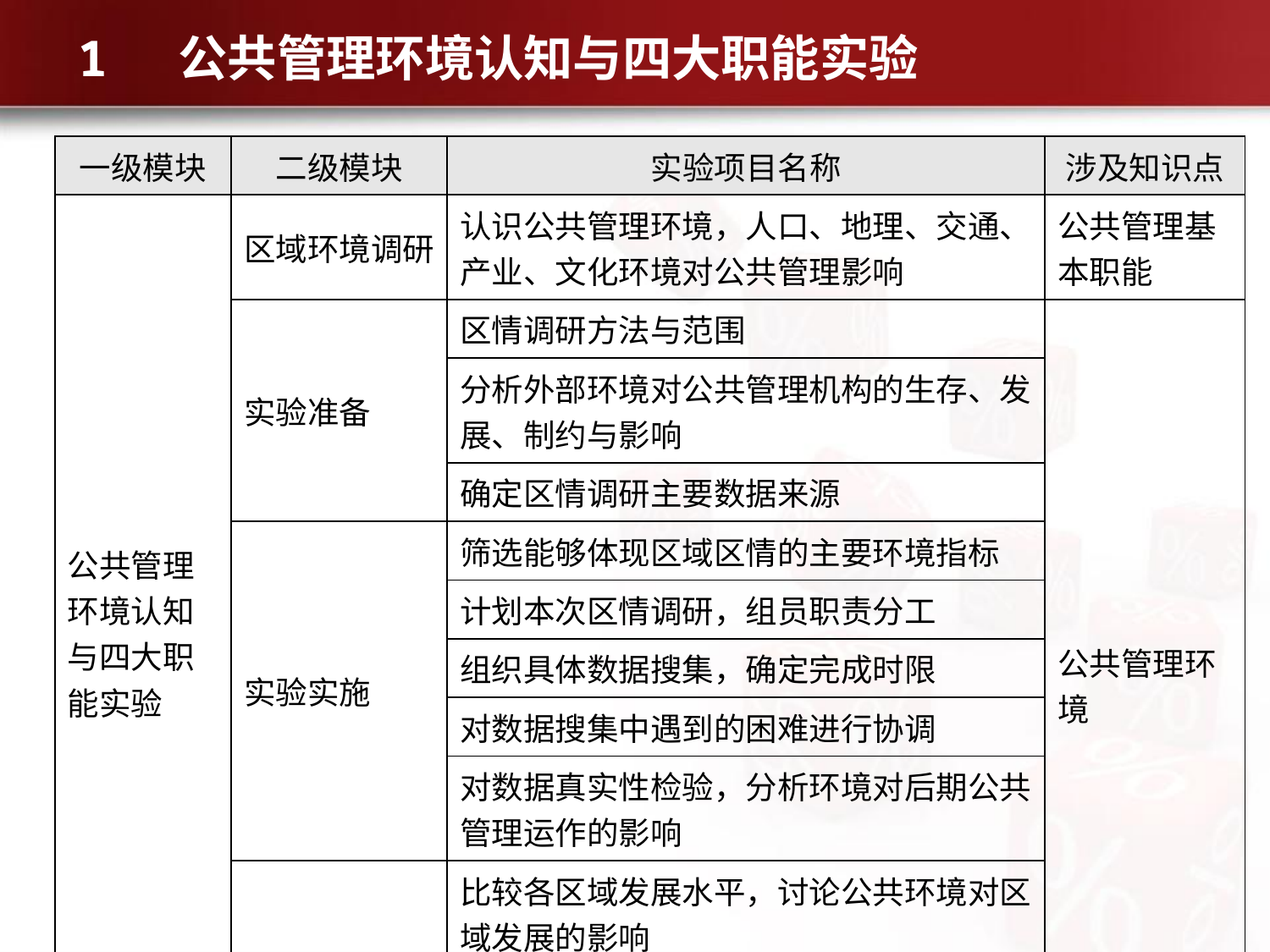

# 1  公共管理环境认知与四大职能实验
| 一级模块 | 二级模块 | 实验项目名称 | 涉及知识点 |
| --- | --- | --- | --- |
| 公共管理环境认知与四大职能实验 | 区域环境调研 | 认识公共管理环境，人口、地理、交通、产业、文化环境对公共管理影响 | 公共管理基本职能 |
|  | 实验准备 | 区情调研方法与范围 | 公共管理环境 |
|  |  | 分析外部环境对公共管理机构的生存、发展、制约与影响 |  |
|  |  | 确定区情调研主要数据来源 |  |
|  | 实验实施 | 筛选能够体现区域区情的主要环境指标 |  |
|  |  | 计划本次区情调研，组员职责分工 |  |
|  |  | 组织具体数据搜集，确定完成时限 |  |
|  |  | 对数据搜集中遇到的困难进行协调 |  |
|  |  | 对数据真实性检验，分析环境对后期公共管理运作的影响 |  |
|  | 实验总结 | 比较各区域发展水平，讨论公共环境对区域发展的影响 |  |
|  |  | 计划、组织、协调和控制职能在本实验中应用 |  |